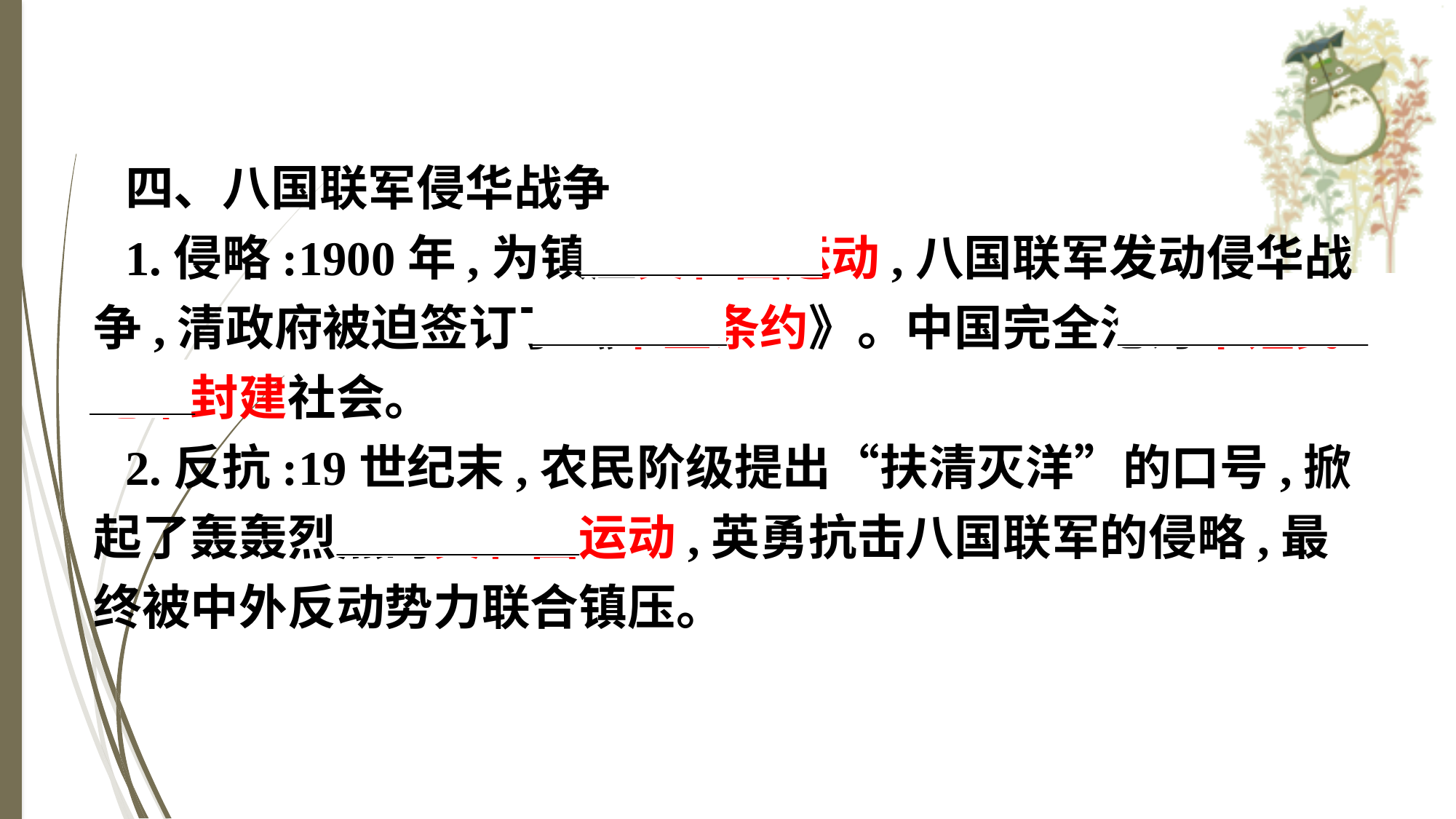

四、八国联军侵华战争
1.侵略:1900年,为镇压义和团运动,八国联军发动侵华战争,清政府被迫签订了《辛丑条约》。中国完全沦为半殖民地半封建社会。
2.反抗:19世纪末,农民阶级提出“扶清灭洋”的口号,掀起了轰轰烈烈的义和团运动,英勇抗击八国联军的侵略,最终被中外反动势力联合镇压。